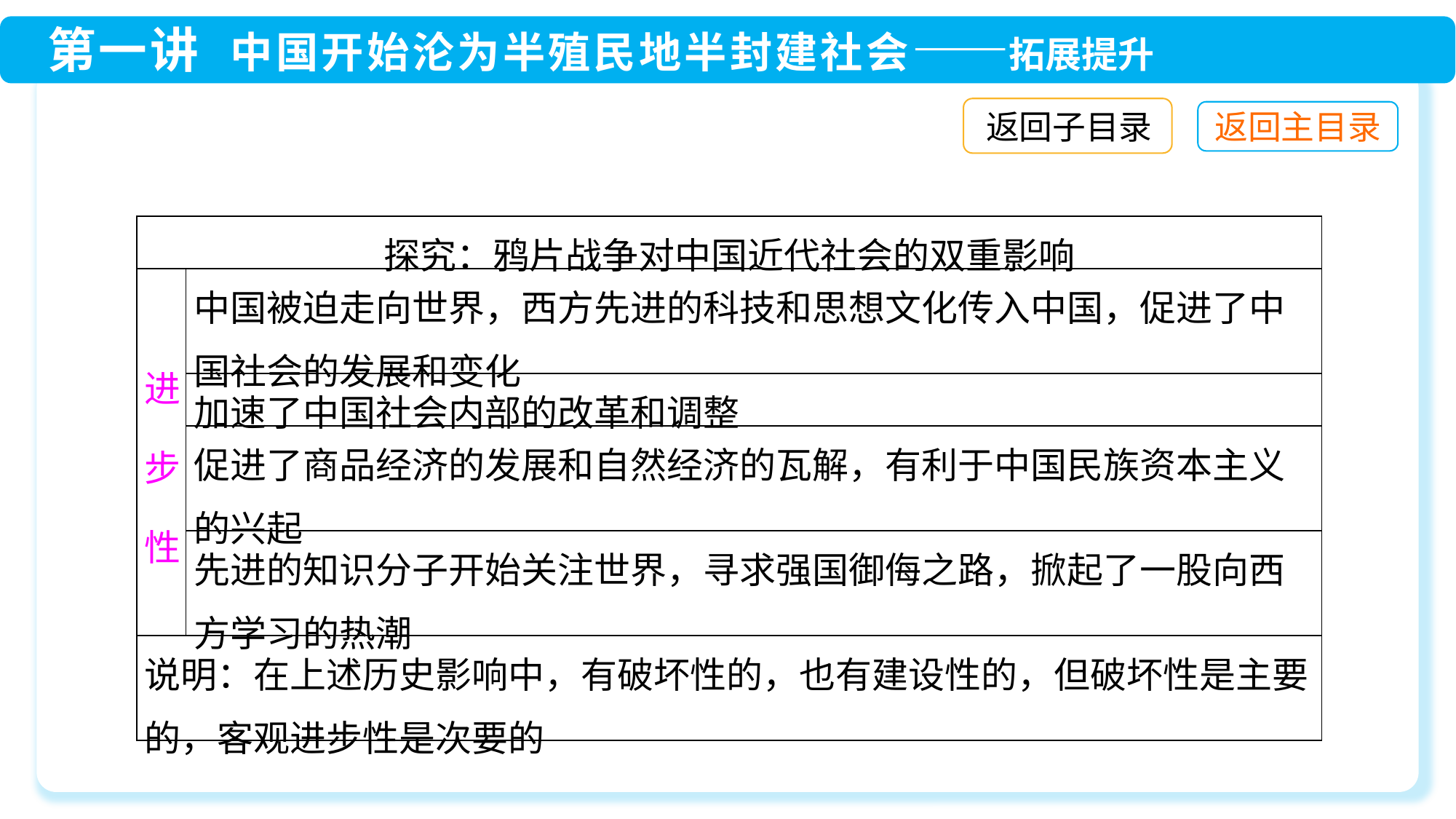

返回子目录
| 探究：鸦片战争对中国近代社会的双重影响 |  |
| --- | --- |
| 进步性 | 中国被迫走向世界，西方先进的科技和思想文化传入中国，促进了中国社会的发展和变化 |
|  | 加速了中国社会内部的改革和调整 |
|  | 促进了商品经济的发展和自然经济的瓦解，有利于中国民族资本主义的兴起 |
|  | 先进的知识分子开始关注世界，寻求强国御侮之路，掀起了一股向西方学习的热潮 |
| 说明：在上述历史影响中，有破坏性的，也有建设性的，但破坏性是主要的，客观进步性是次要的 |  |